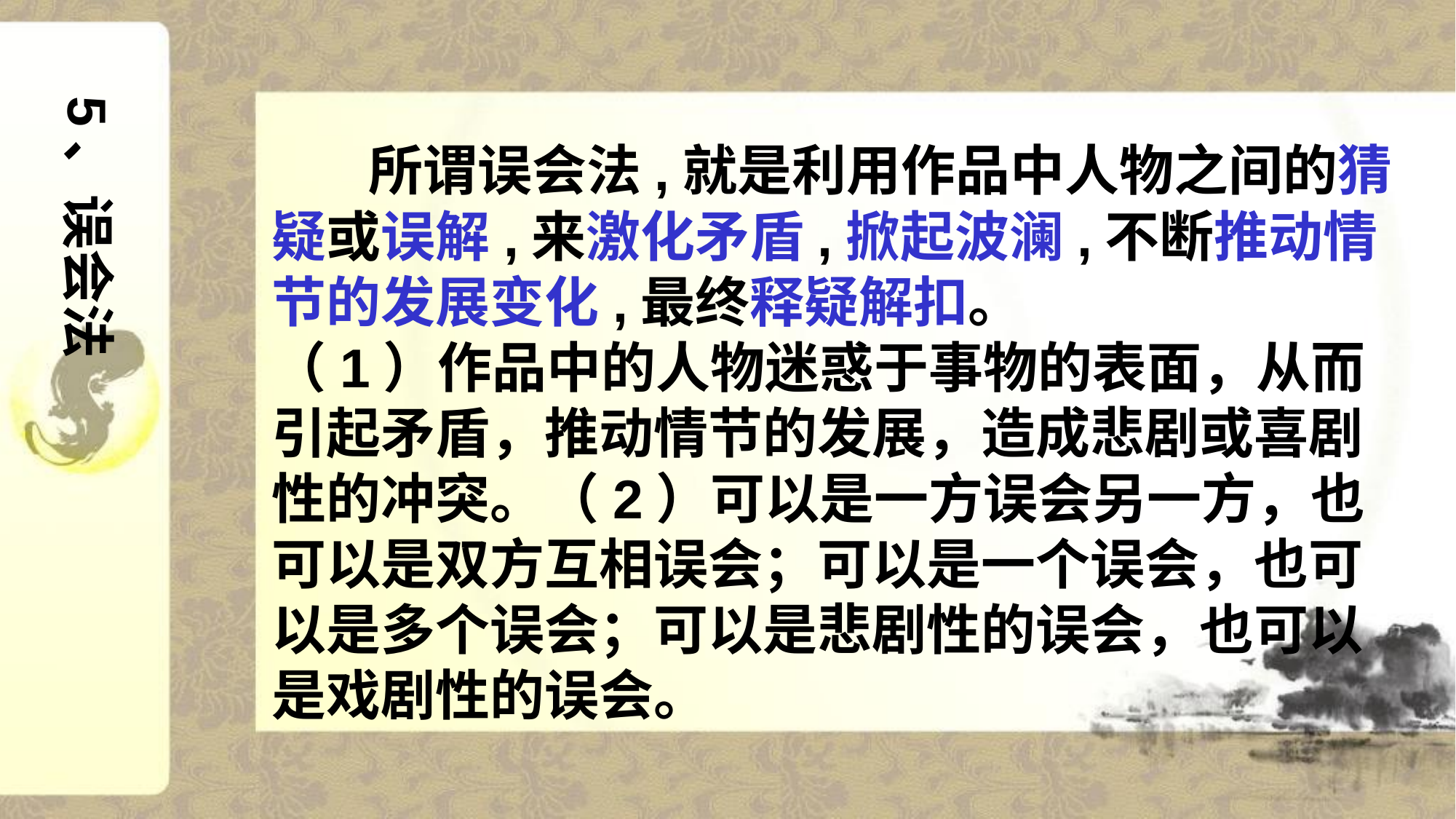

5、误会法
            所谓误会法,就是利用作品中人物之间的猜疑或误解,来激化矛盾,掀起波澜,不断推动情节的发展变化,最终释疑解扣。
（1）作品中的人物迷惑于事物的表面，从而引起矛盾，推动情节的发展，造成悲剧或喜剧性的冲突。（2）可以是一方误会另一方，也可以是双方互相误会；可以是一个误会，也可以是多个误会；可以是悲剧性的误会，也可以是戏剧性的误会。